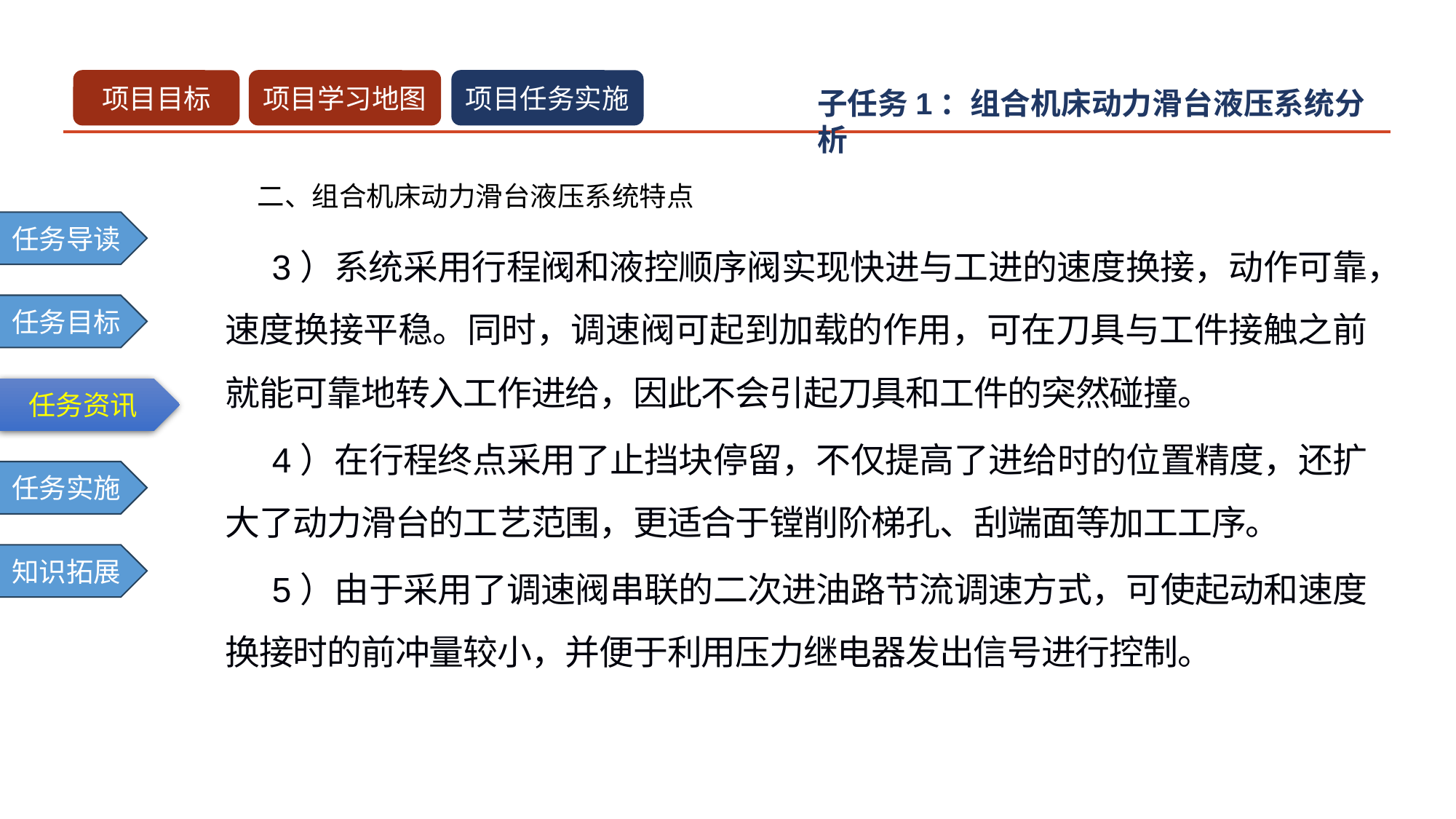

二、组合机床动力滑台液压系统特点
     3）系统采用行程阀和液控顺序阀实现快进与工进的速度换接，动作可靠，速度换接平稳。同时，调速阀可起到加载的作用，可在刀具与工件接触之前就能可靠地转入工作进给，因此不会引起刀具和工件的突然碰撞。
     4）在行程终点采用了止挡块停留，不仅提高了进给时的位置精度，还扩大了动力滑台的工艺范围，更适合于镗削阶梯孔、刮端面等加工工序。
     5）由于采用了调速阀串联的二次进油路节流调速方式，可使起动和速度换接时的前冲量较小，并便于利用压力继电器发出信号进行控制。